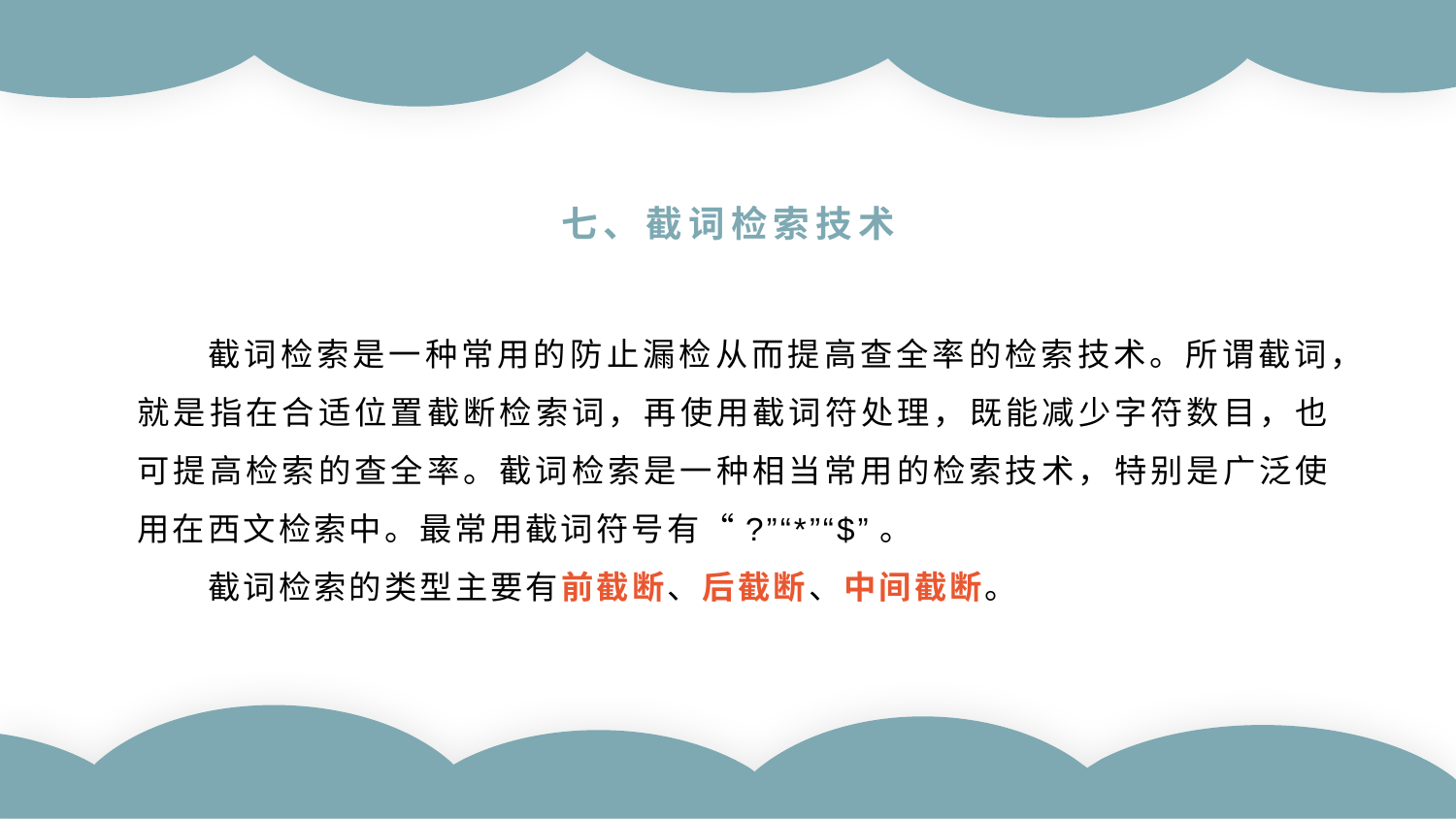

七、截词检索技术
截词检索是一种常用的防止漏检从而提高查全率的检索技术。所谓截词，就是指在合适位置截断检索词，再使用截词符处理，既能减少字符数目，也可提高检索的查全率。截词检索是一种相当常用的检索技术，特别是广泛使用在西文检索中。最常用截词符号有“?”“*”“$”。
截词检索的类型主要有前截断、后截断、中间截断。